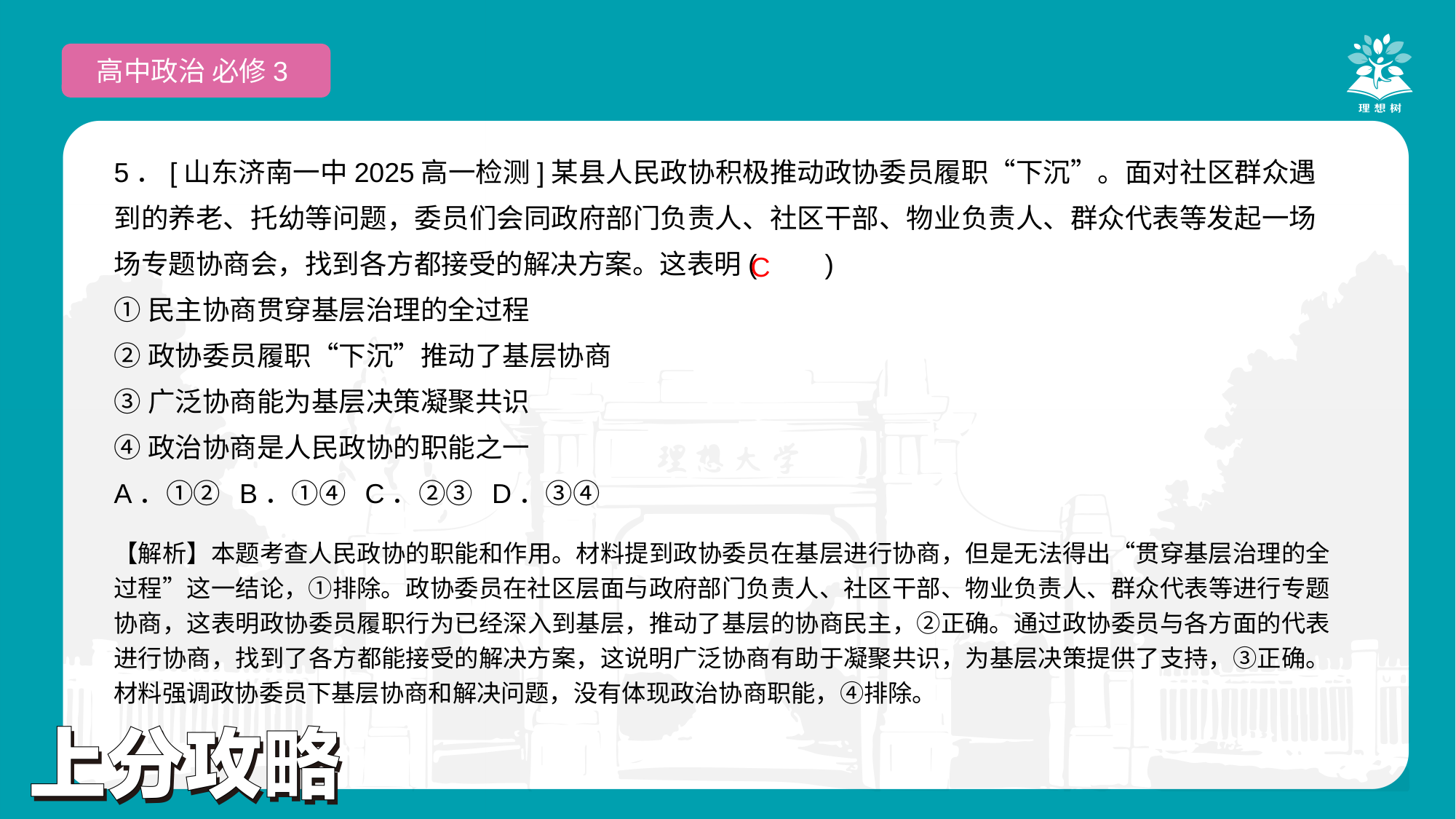

高中政治 必修3
5．[山东济南一中2025高一检测]某县人民政协积极推动政协委员履职“下沉”。面对社区群众遇到的养老、托幼等问题，委员们会同政府部门负责人、社区干部、物业负责人、群众代表等发起一场场专题协商会，找到各方都接受的解决方案。这表明(　　)
①民主协商贯穿基层治理的全过程
②政协委员履职“下沉”推动了基层协商
③广泛协商能为基层决策凝聚共识
④政治协商是人民政协的职能之一
A．①②  B．①④  C．②③  D．③④
C
【解析】本题考查人民政协的职能和作用。材料提到政协委员在基层进行协商，但是无法得出“贯穿基层治理的全过程”这一结论，①排除。政协委员在社区层面与政府部门负责人、社区干部、物业负责人、群众代表等进行专题协商，这表明政协委员履职行为已经深入到基层，推动了基层的协商民主，②正确。通过政协委员与各方面的代表进行协商，找到了各方都能接受的解决方案，这说明广泛协商有助于凝聚共识，为基层决策提供了支持，③正确。材料强调政协委员下基层协商和解决问题，没有体现政治协商职能，④排除。